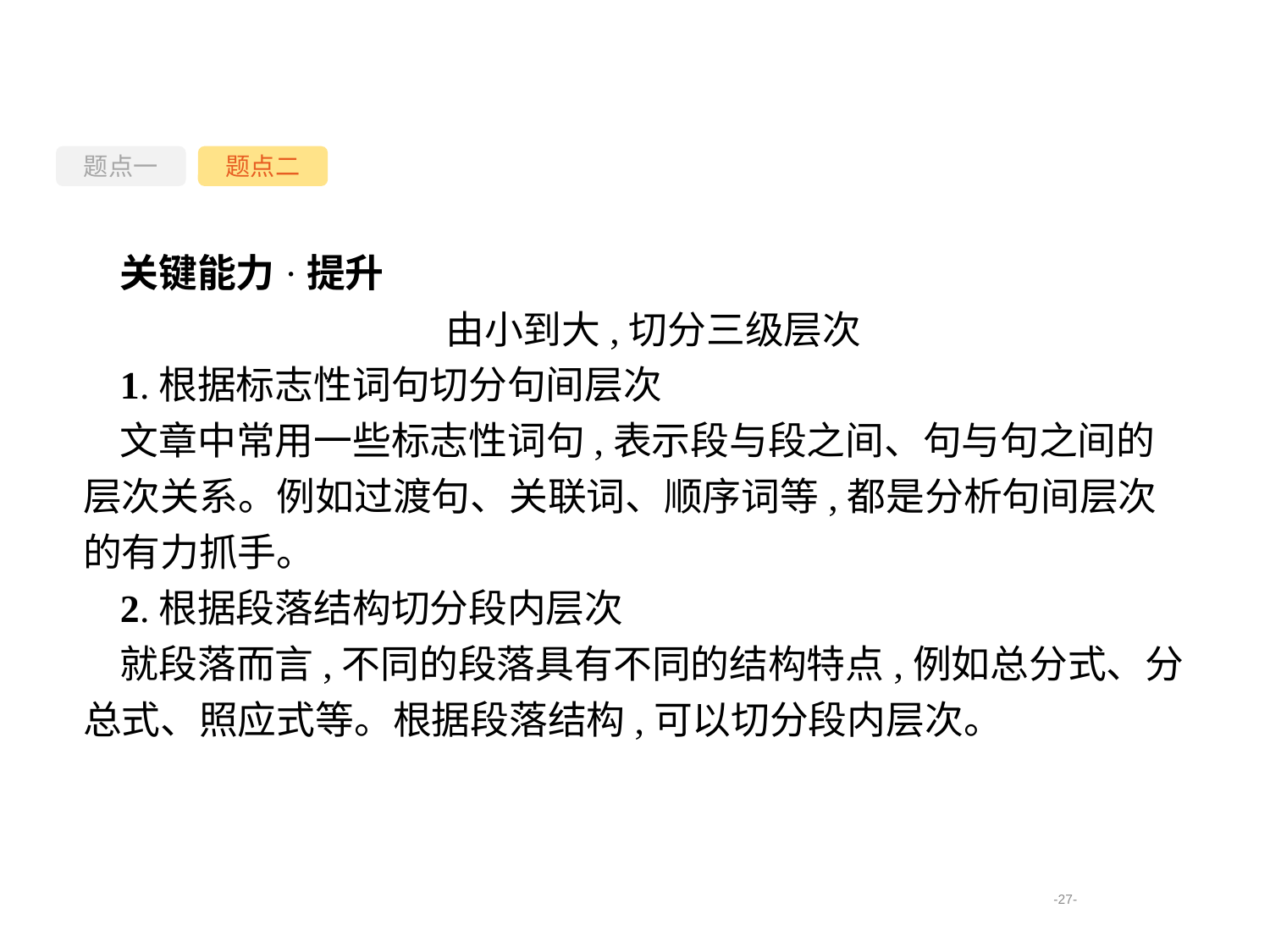

题点一
题点二
关键能力·提升
由小到大,切分三级层次
1.根据标志性词句切分句间层次
文章中常用一些标志性词句,表示段与段之间、句与句之间的层次关系。例如过渡句、关联词、顺序词等,都是分析句间层次的有力抓手。
2.根据段落结构切分段内层次
就段落而言,不同的段落具有不同的结构特点,例如总分式、分总式、照应式等。根据段落结构,可以切分段内层次。
-27-